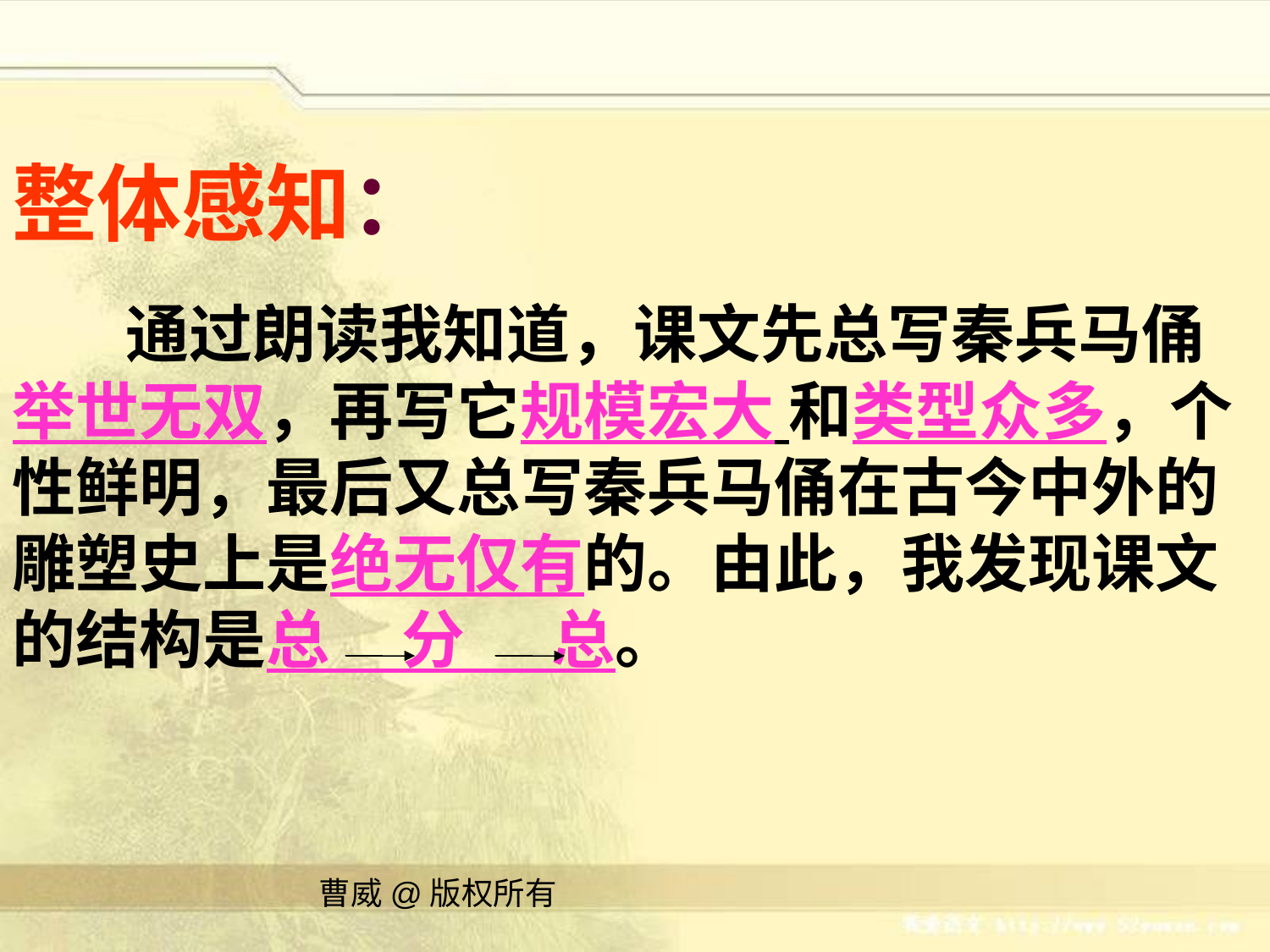

整体感知：
      通过朗读我知道，课文先总写秦兵马俑举世无双，再写它规模宏大 和类型众多，个性鲜明，最后又总写秦兵马俑在古今中外的雕塑史上是绝无仅有的。由此，我发现课文的结构是总     分      总。